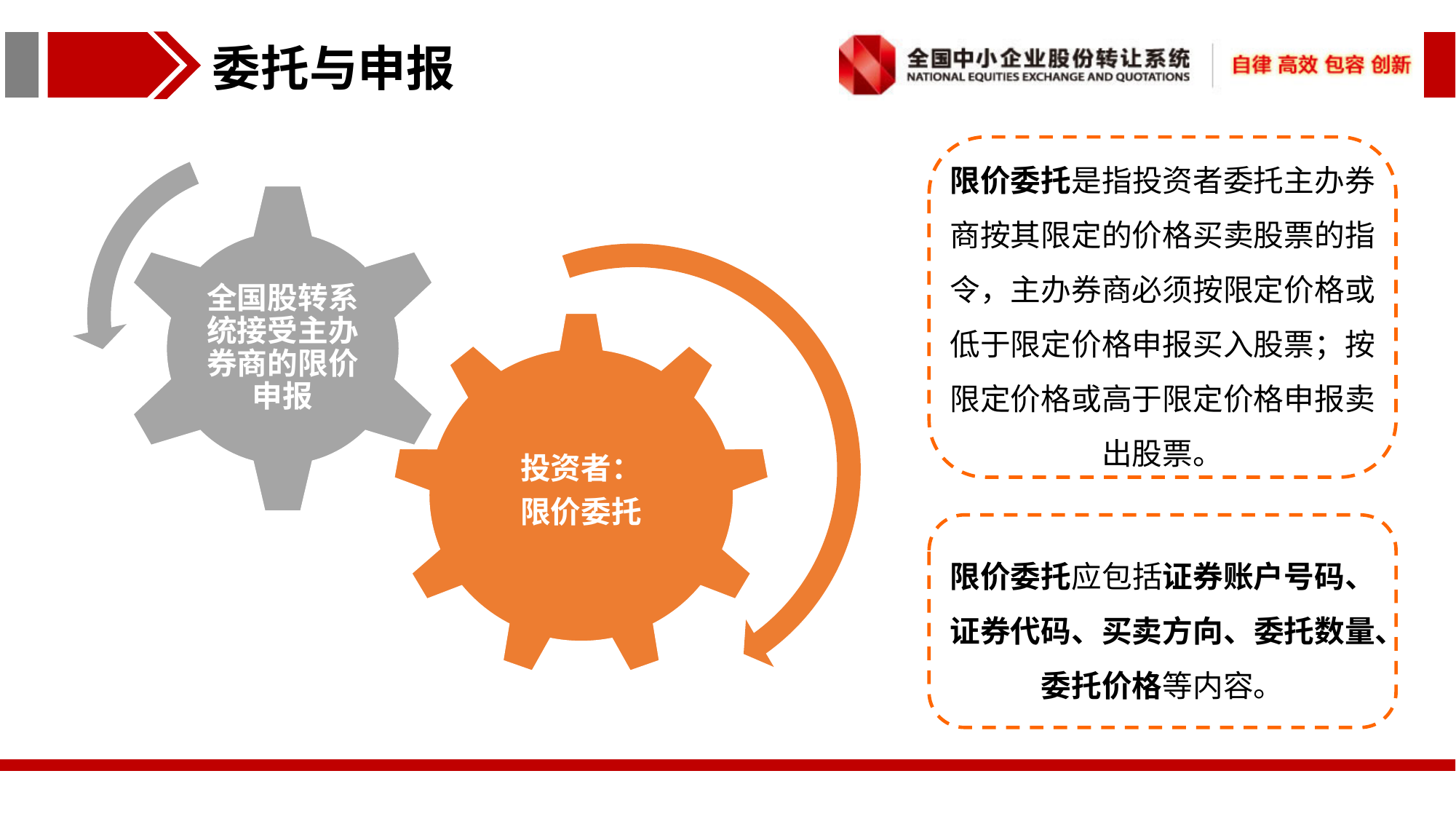

委托与申报
投资者：
限价委托
全国股转系统接受主办券商的限价申报
限价委托是指投资者委托主办券商按其限定的价格买卖股票的指令，主办券商必须按限定价格或低于限定价格申报买入股票；按限定价格或高于限定价格申报卖出股票。
限价委托应包括证券账户号码、证券代码、买卖方向、委托数量、委托价格等内容。
43